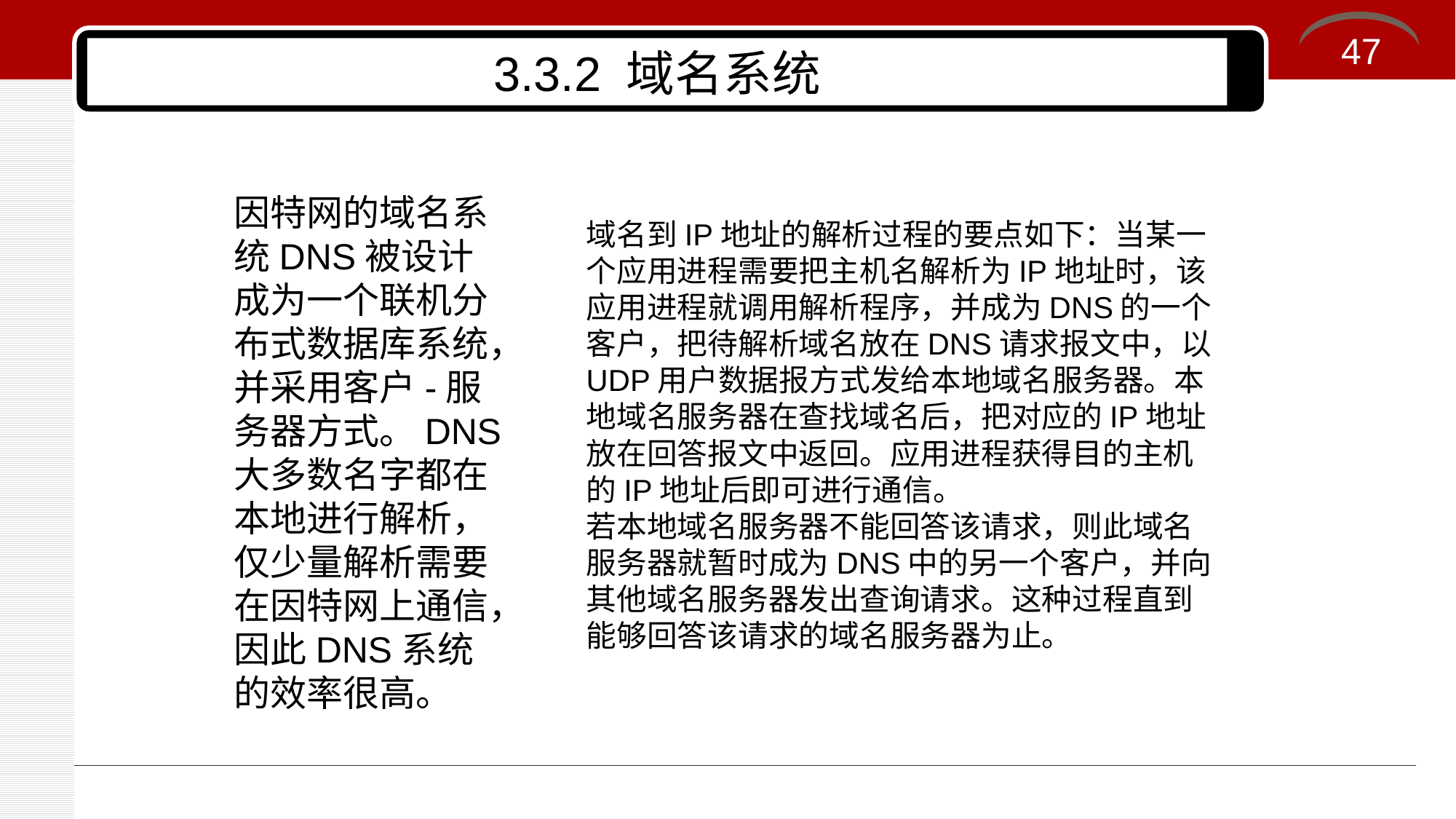

47
# 3.3.2 域名系统
因特网的域名系统DNS被设计成为一个联机分布式数据库系统，并采用客户-服务器方式。DNS大多数名字都在本地进行解析，仅少量解析需要在因特网上通信，因此DNS系统的效率很高。
域名到IP地址的解析过程的要点如下：当某一个应用进程需要把主机名解析为IP地址时，该应用进程就调用解析程序，并成为DNS的一个客户，把待解析域名放在DNS请求报文中，以UDP用户数据报方式发给本地域名服务器。本地域名服务器在查找域名后，把对应的IP地址放在回答报文中返回。应用进程获得目的主机的IP地址后即可进行通信。
若本地域名服务器不能回答该请求，则此域名服务器就暂时成为DNS中的另一个客户，并向其他域名服务器发出查询请求。这种过程直到能够回答该请求的域名服务器为止。